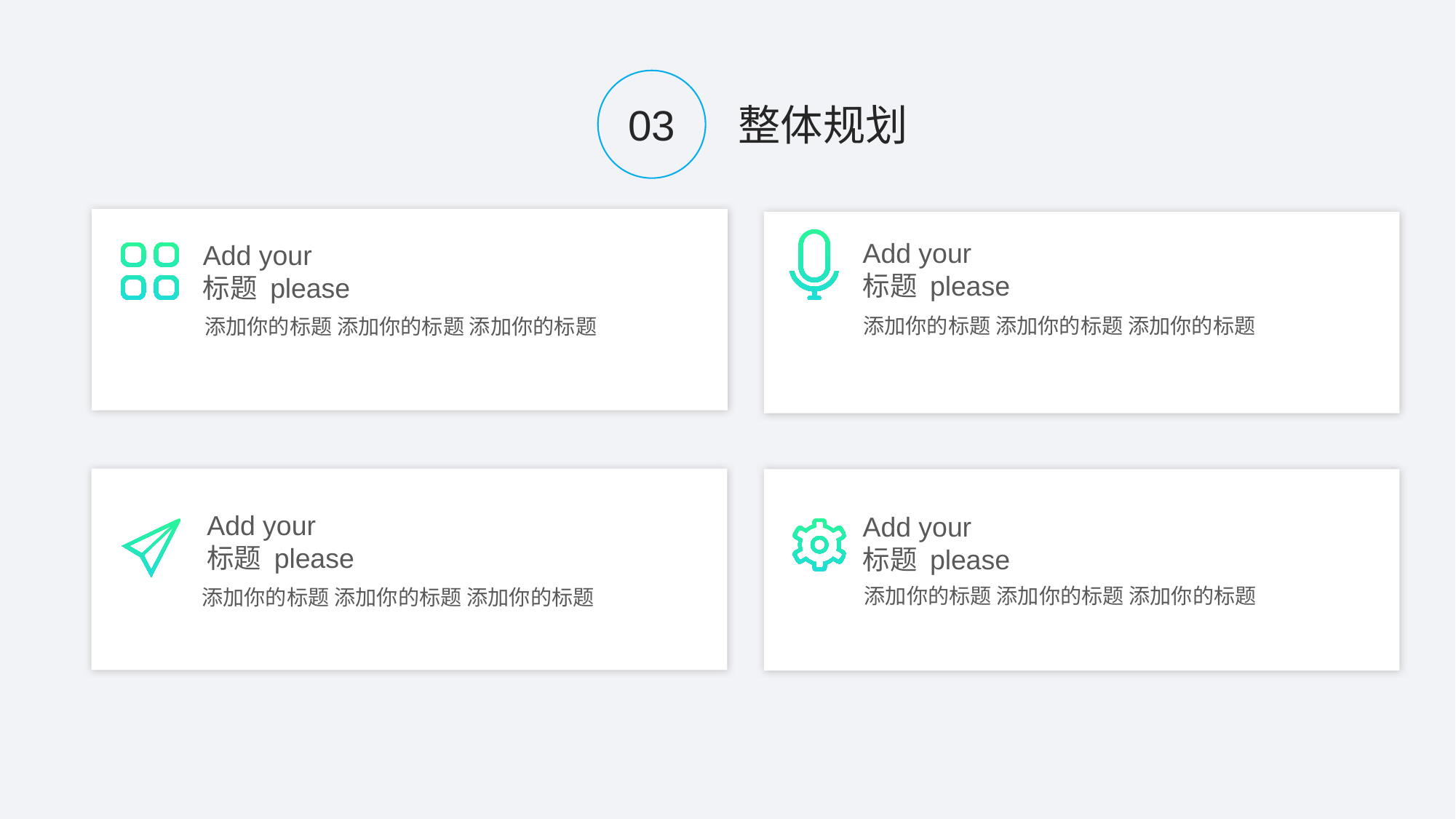

03
整体规划

Add your
标题 please
Add your
标题 please

添加你的标题 添加你的标题 添加你的标题
添加你的标题 添加你的标题 添加你的标题

Add your
标题 please
Add your
标题 please

添加你的标题 添加你的标题 添加你的标题
添加你的标题 添加你的标题 添加你的标题